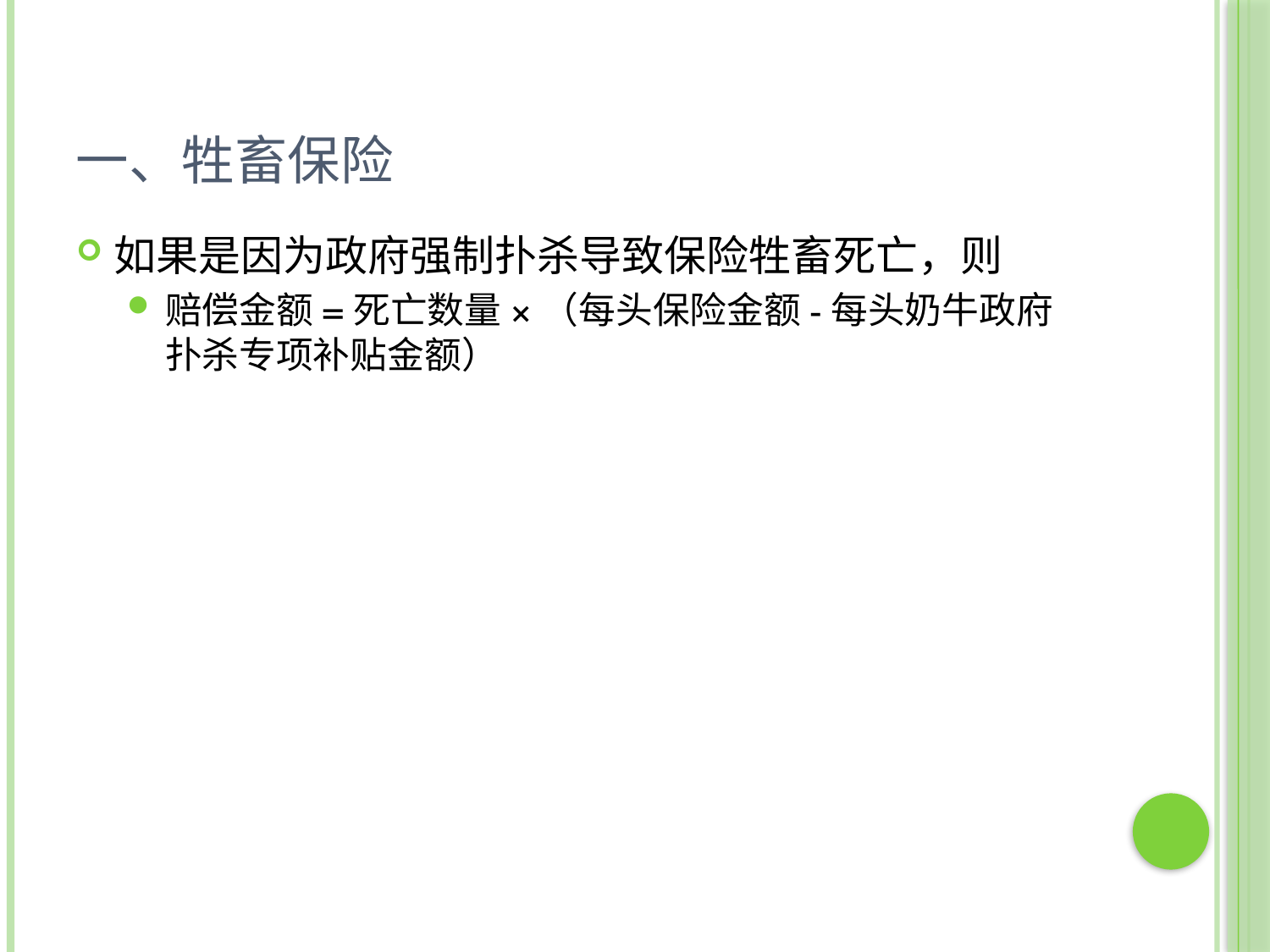

# 一、牲畜保险
如果是因为政府强制扑杀导致保险牲畜死亡，则
赔偿金额=死亡数量×（每头保险金额-每头奶牛政府扑杀专项补贴金额）